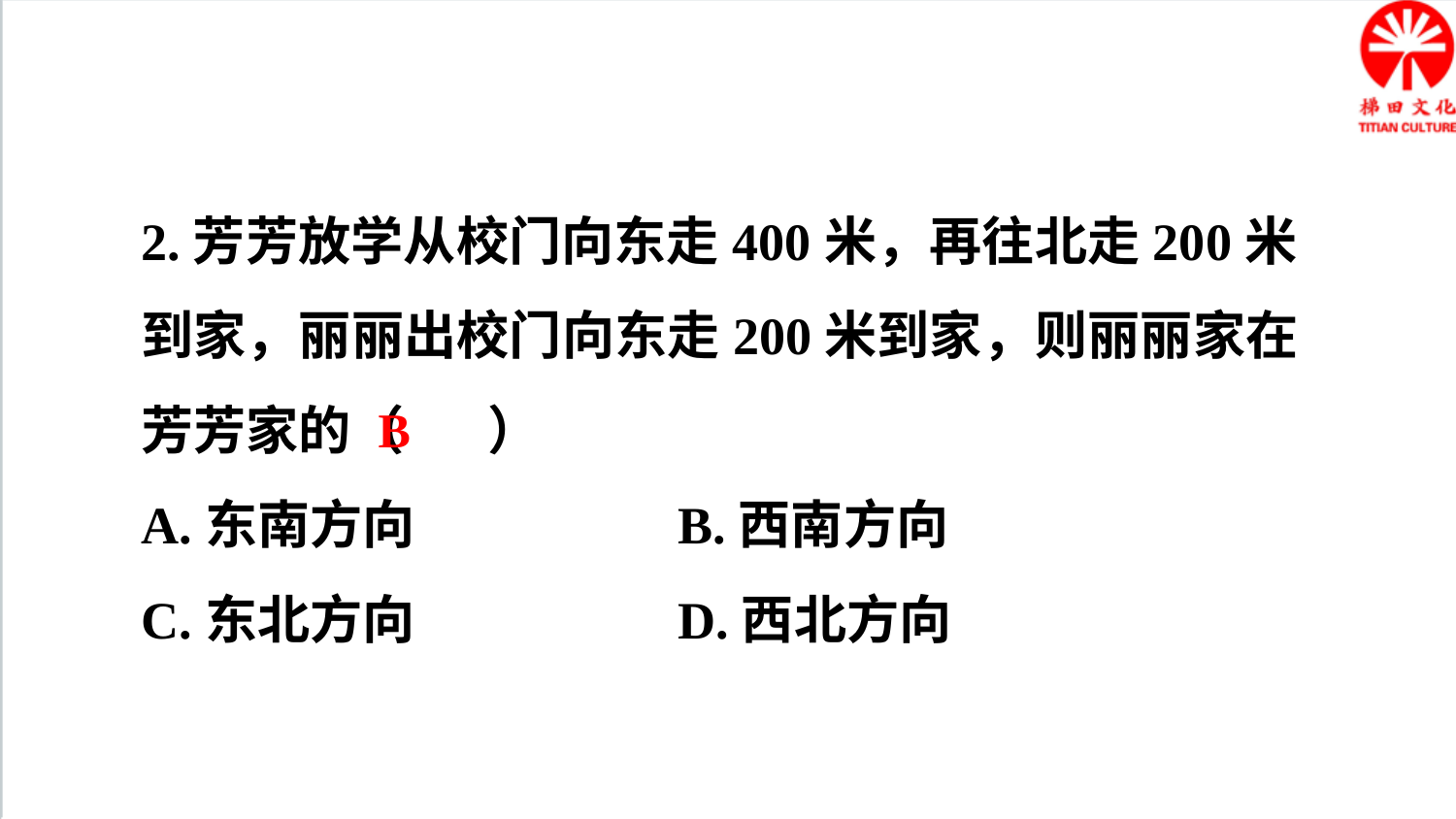

2.芳芳放学从校门向东走400米，再往北走200米到家，丽丽出校门向东走200米到家，则丽丽家在芳芳家的（       ）
A.东南方向                     B.西南方向
C.东北方向                     D.西北方向
B